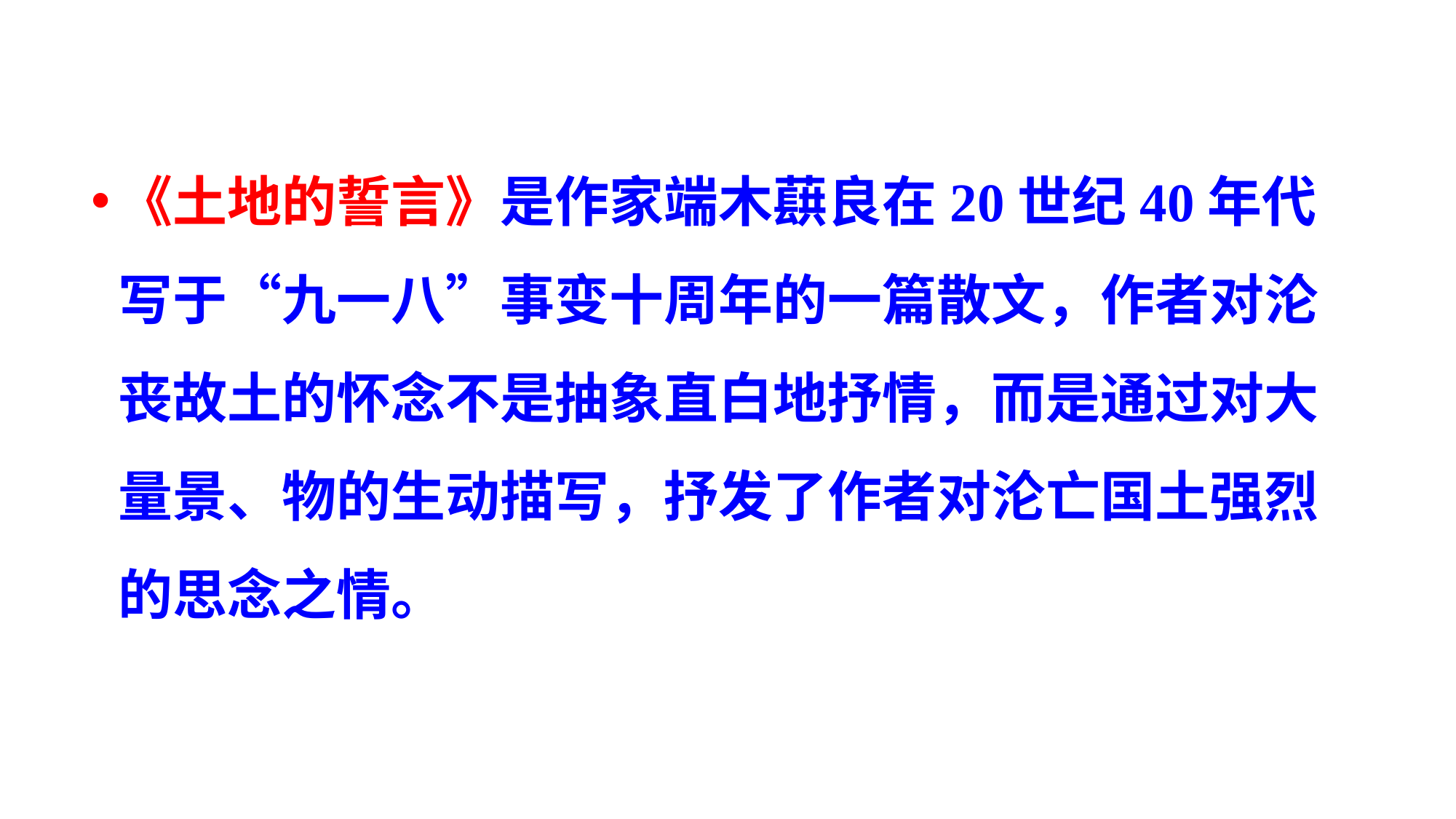

《土地的誓言》是作家端木蕻良在20世纪40年代写于“九一八”事变十周年的一篇散文，作者对沦丧故土的怀念不是抽象直白地抒情，而是通过对大量景、物的生动描写，抒发了作者对沦亡国土强烈的思念之情。